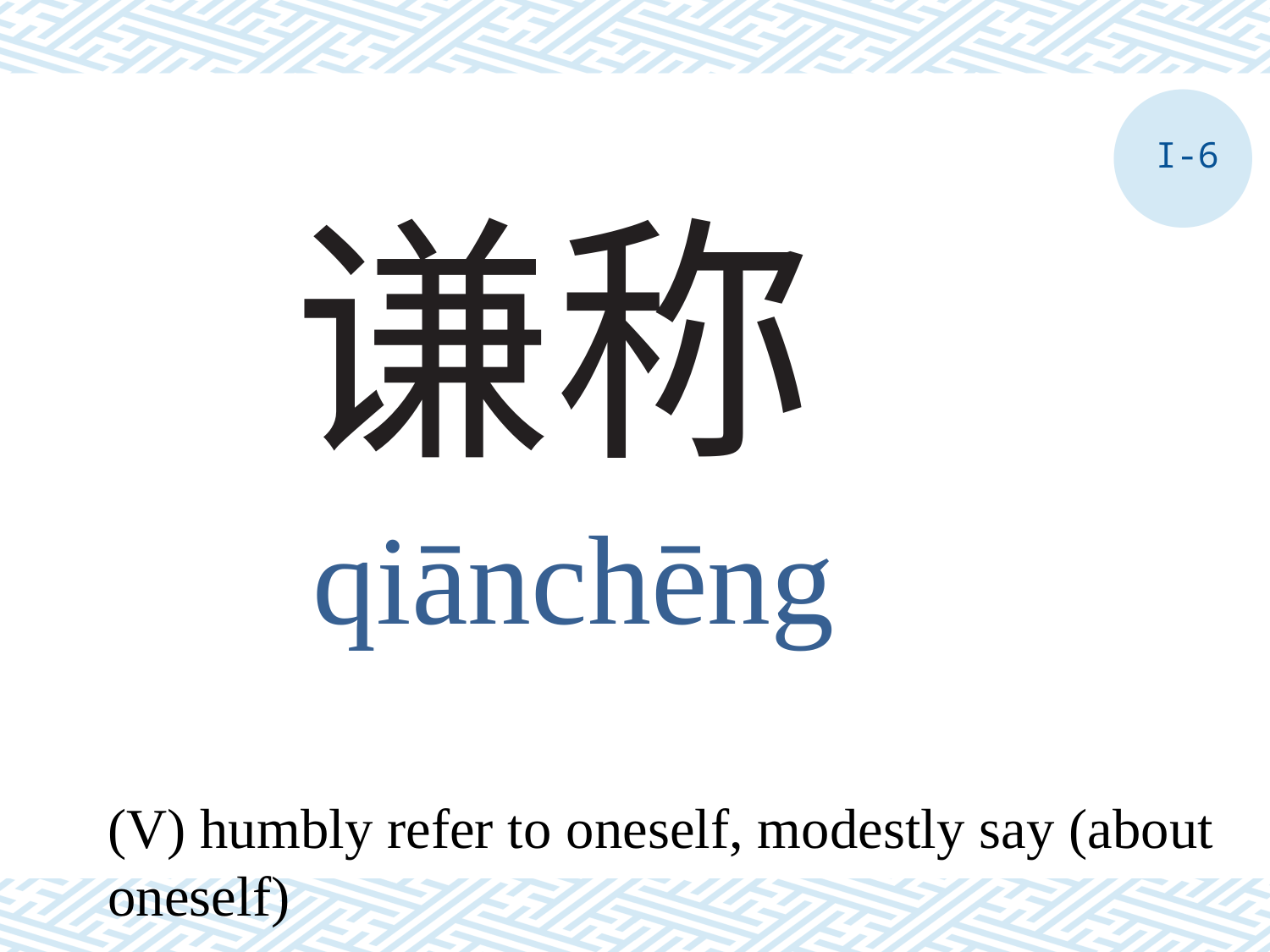

I-6

# 谦称
qiānchēng
(V) humbly refer to oneself, modestly say (about oneself)